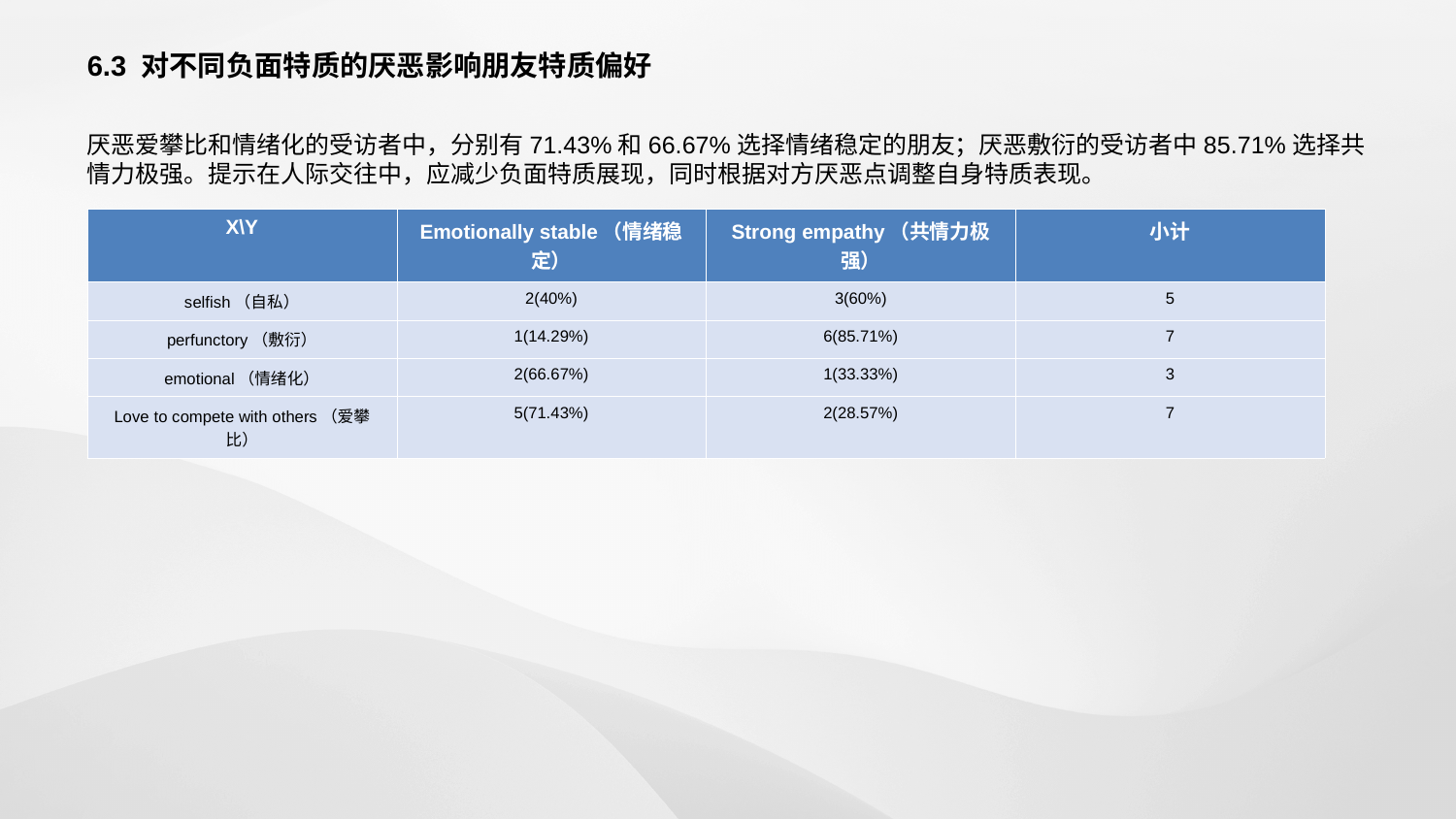

6.3 对不同负面特质的厌恶影响朋友特质偏好
厌恶爱攀比和情绪化的受访者中，分别有71.43%和66.67%选择情绪稳定的朋友；厌恶敷衍的受访者中85.71%选择共情力极强。提示在人际交往中，应减少负面特质展现，同时根据对方厌恶点调整自身特质表现。
| X\Y | Emotionally stable（情绪稳定） | Strong empathy（共情力极强） | 小计 |
| --- | --- | --- | --- |
| selfish（自私） | 2(40%) | 3(60%) | 5 |
| perfunctory（敷衍） | 1(14.29%) | 6(85.71%) | 7 |
| emotional（情绪化） | 2(66.67%) | 1(33.33%) | 3 |
| Love to compete with others（爱攀比） | 5(71.43%) | 2(28.57%) | 7 |